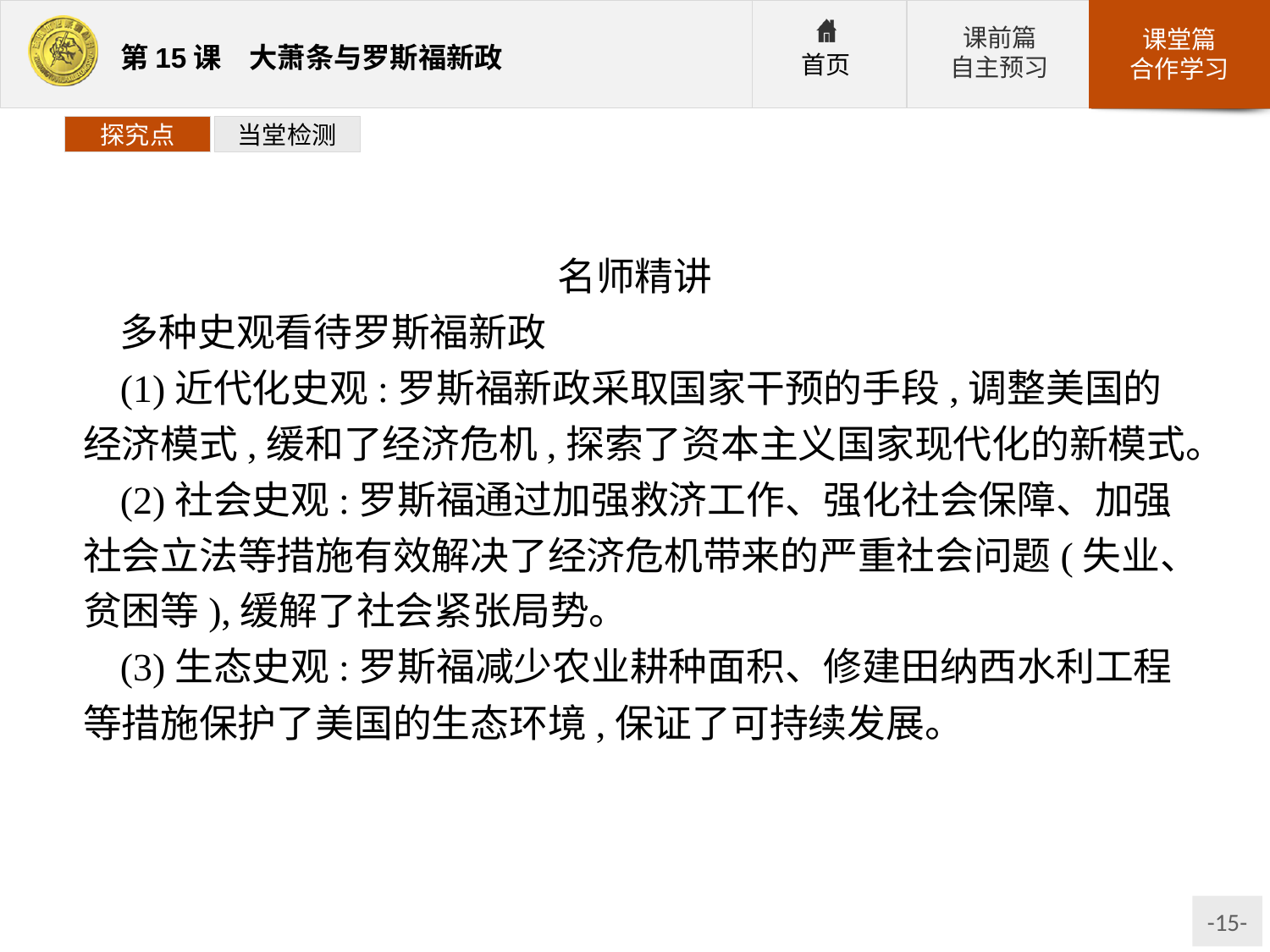

探究点
当堂检测
名师精讲
多种史观看待罗斯福新政
(1)近代化史观:罗斯福新政采取国家干预的手段,调整美国的经济模式,缓和了经济危机,探索了资本主义国家现代化的新模式。
(2)社会史观:罗斯福通过加强救济工作、强化社会保障、加强社会立法等措施有效解决了经济危机带来的严重社会问题(失业、贫困等),缓解了社会紧张局势。
(3)生态史观:罗斯福减少农业耕种面积、修建田纳西水利工程等措施保护了美国的生态环境,保证了可持续发展。